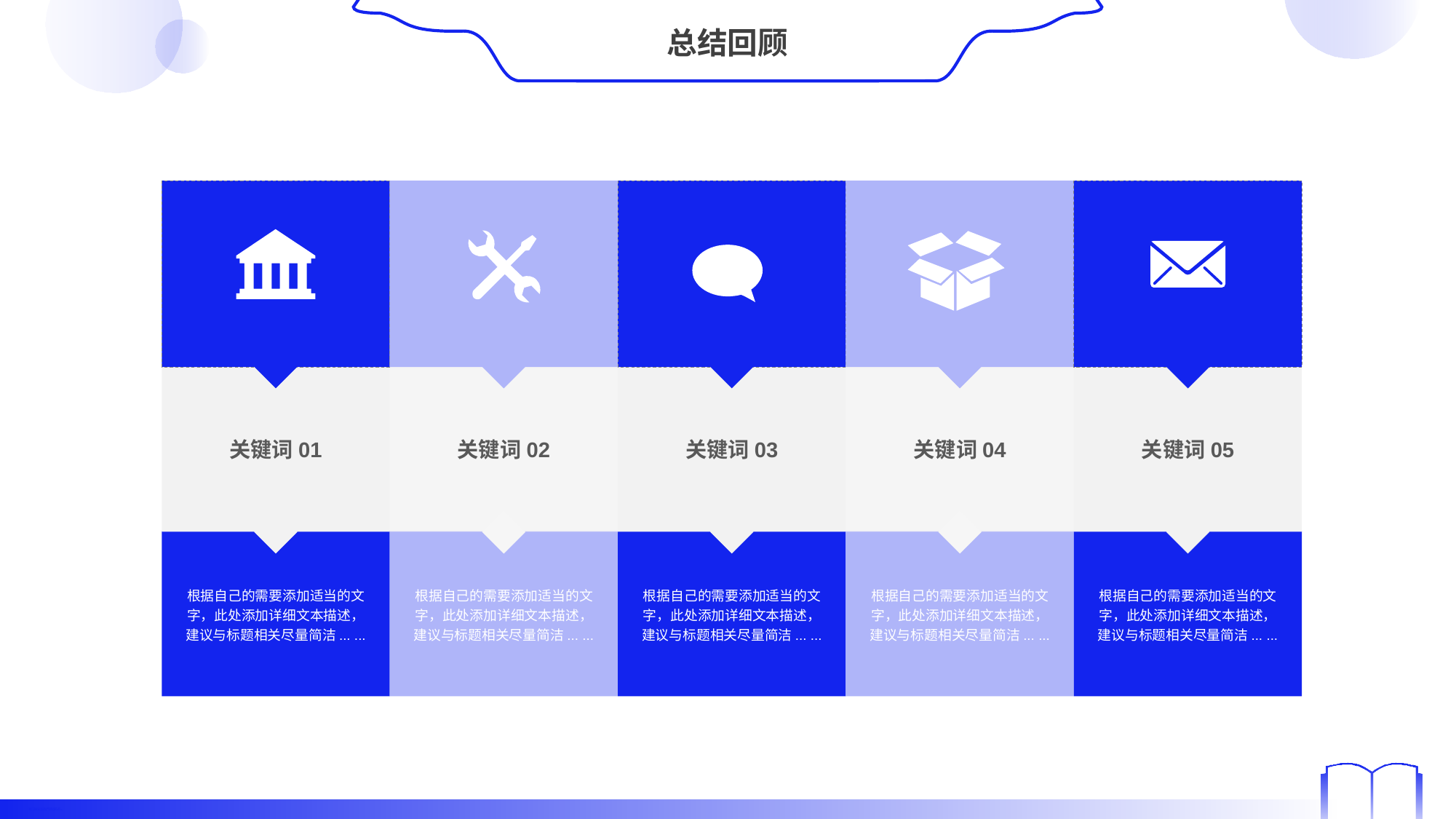

总结回顾

关键词01

关键词03

关键词04

关键词02

关键词05

根据自己的需要添加适当的文字，此处添加详细文本描述，建议与标题相关尽量简洁... ...
根据自己的需要添加适当的文字，此处添加详细文本描述，建议与标题相关尽量简洁... ...
根据自己的需要添加适当的文字，此处添加详细文本描述，建议与标题相关尽量简洁... ...
根据自己的需要添加适当的文字，此处添加详细文本描述，建议与标题相关尽量简洁... ...
根据自己的需要添加适当的文字，此处添加详细文本描述，建议与标题相关尽量简洁... ...